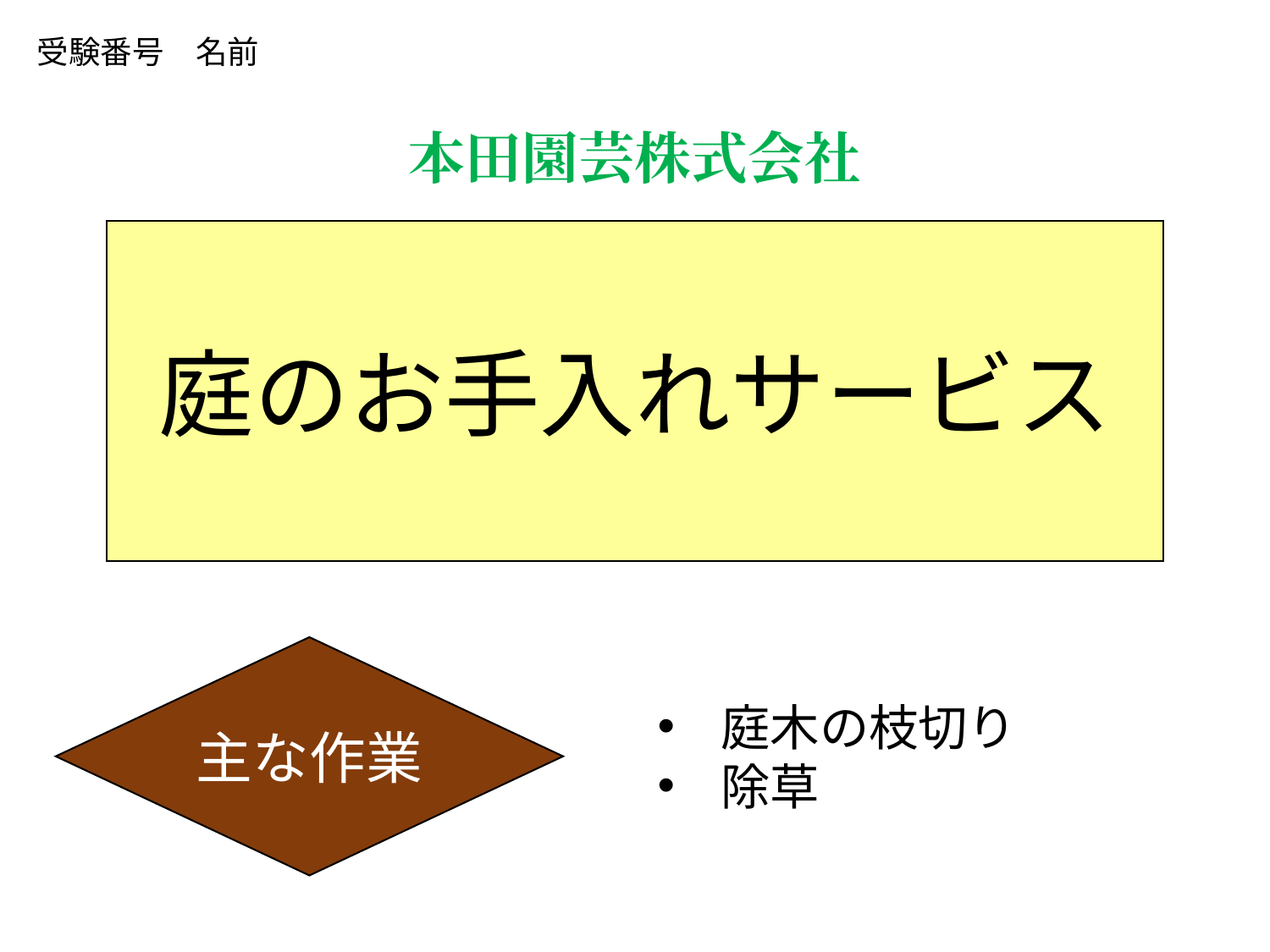

受験番号　名前
本田園芸株式会社
庭のお手入れサービス
主な作業
庭木の枝切り
除草